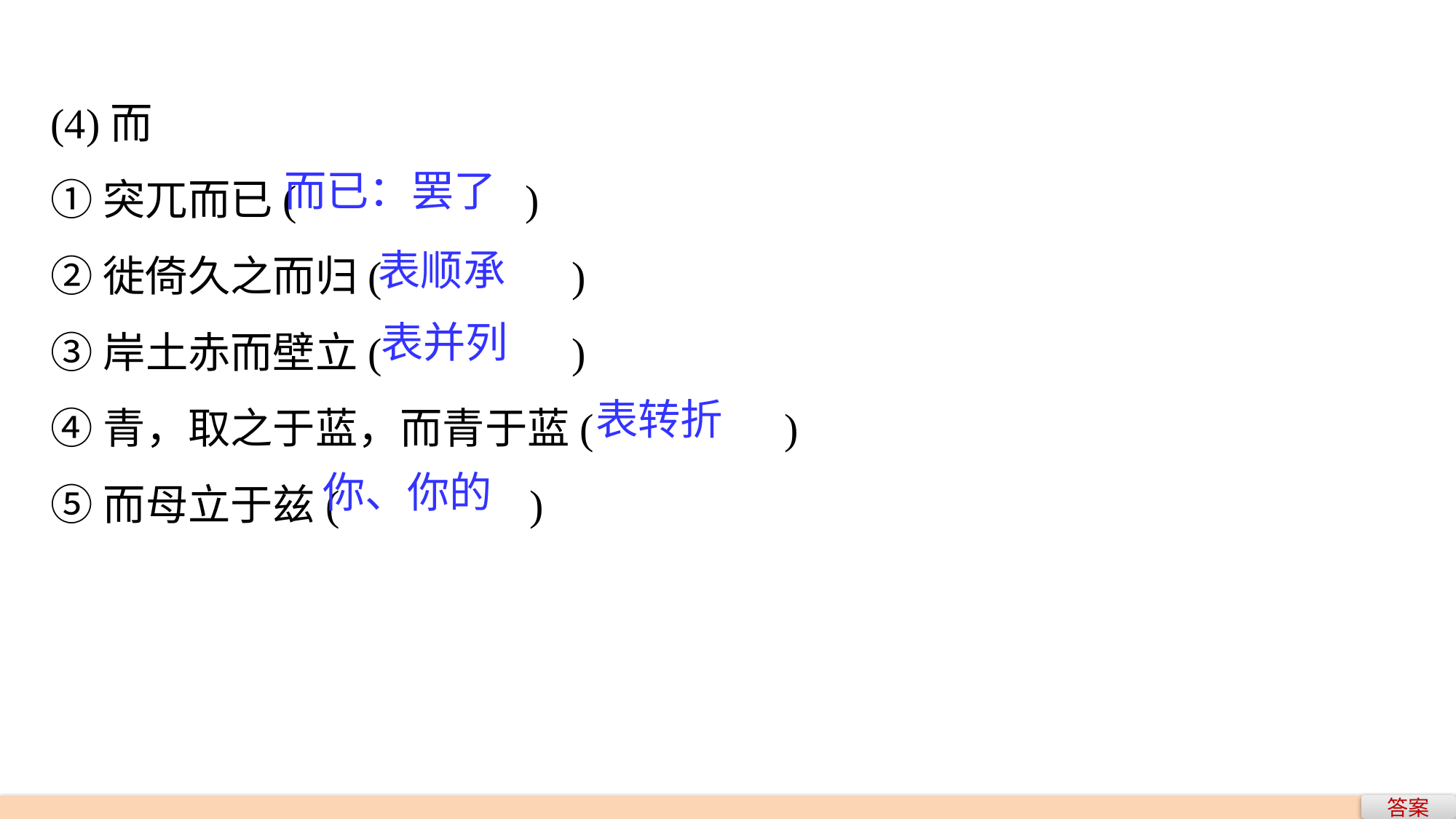

(4)而
①突兀而已(　　　　    )
②徙倚久之而归(　　　　)
③岸土赤而壁立(　　　　)
④青，取之于蓝，而青于蓝(　　　　)
⑤而母立于兹(　　　　)
而已：罢了
表顺承
表并列
表转折
你、你的
答案